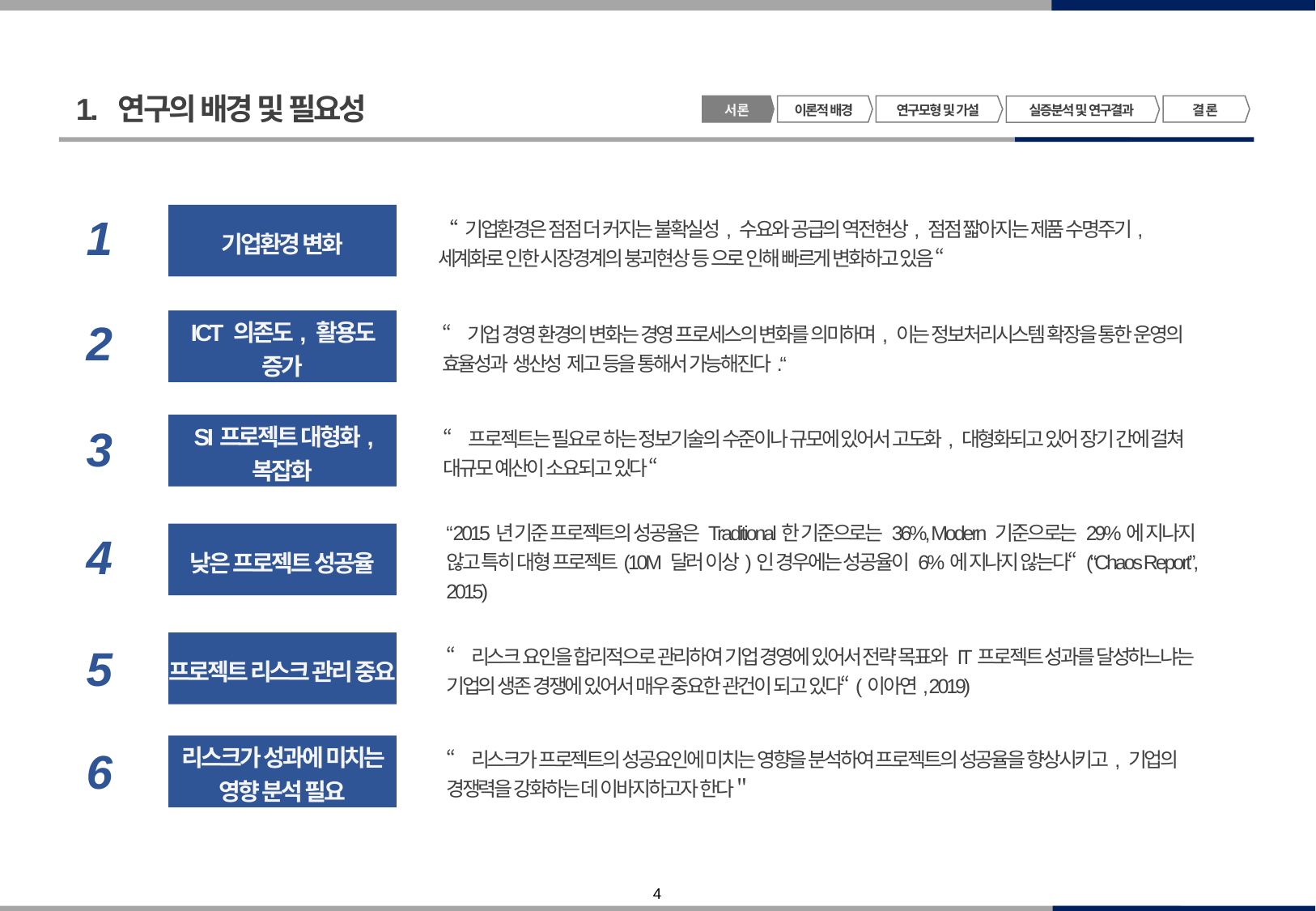

1.  연구의 배경 및 필요성
서  론
이론적 배경
연구모형 및 가설
결 론
실증분석 및 연구결과
1
기업환경 변화
“ 기업환경은 점점 더 커지는 불확실성, 수요와 공급의 역전현상, 점점 짧아지는 제품 수명주기, 세계화로 인한 시장경계의 붕괴현상 등 으로 인해 빠르게 변화하고 있음 “
2
ICT 의존도, 활용도 증가
“기업 경영 환경의 변화는 경영 프로세스의 변화를 의미하며, 이는 정보처리시스템 확장을 통한 운영의 효율성과  생산성  제고 등을 통해서 가능해진다.“
3
SI프로젝트 대형화, 복잡화
“프로젝트는 필요로 하는 정보기술의 수준이나 규모에 있어서 고도화, 대형화되고 있어 장기 간에 걸쳐 대규모 예산이 소요되고 있다 “
“2015년 기준 프로젝트의 성공율은 Traditional한 기준으로는 36%, Modern 기준으로는 29%에 지나지 않고 특히 대형 프로젝트(10M 달러 이상)인 경우에는 성공율이 6%에 지나지 않는다“ (“Chaos Report”, 2015)
4
낮은 프로젝트 성공율
프로젝트 리스크 관리 중요
“리스크 요인을 합리적으로 관리하여 기업 경영에 있어서 전략 목표와 IT프로젝트 성과를 달성하느냐는 기업의 생존 경쟁에 있어서 매우 중요한 관건이 되고 있다“(이아연, 2019)
5
리스크가 성과에 미치는 영향 분석 필요
“리스크가 프로젝트의 성공요인에 미치는 영향을 분석하여 프로젝트의 성공율을 향상시키고, 기업의 경쟁력을 강화하는 데 이바지하고자 한다＂
6